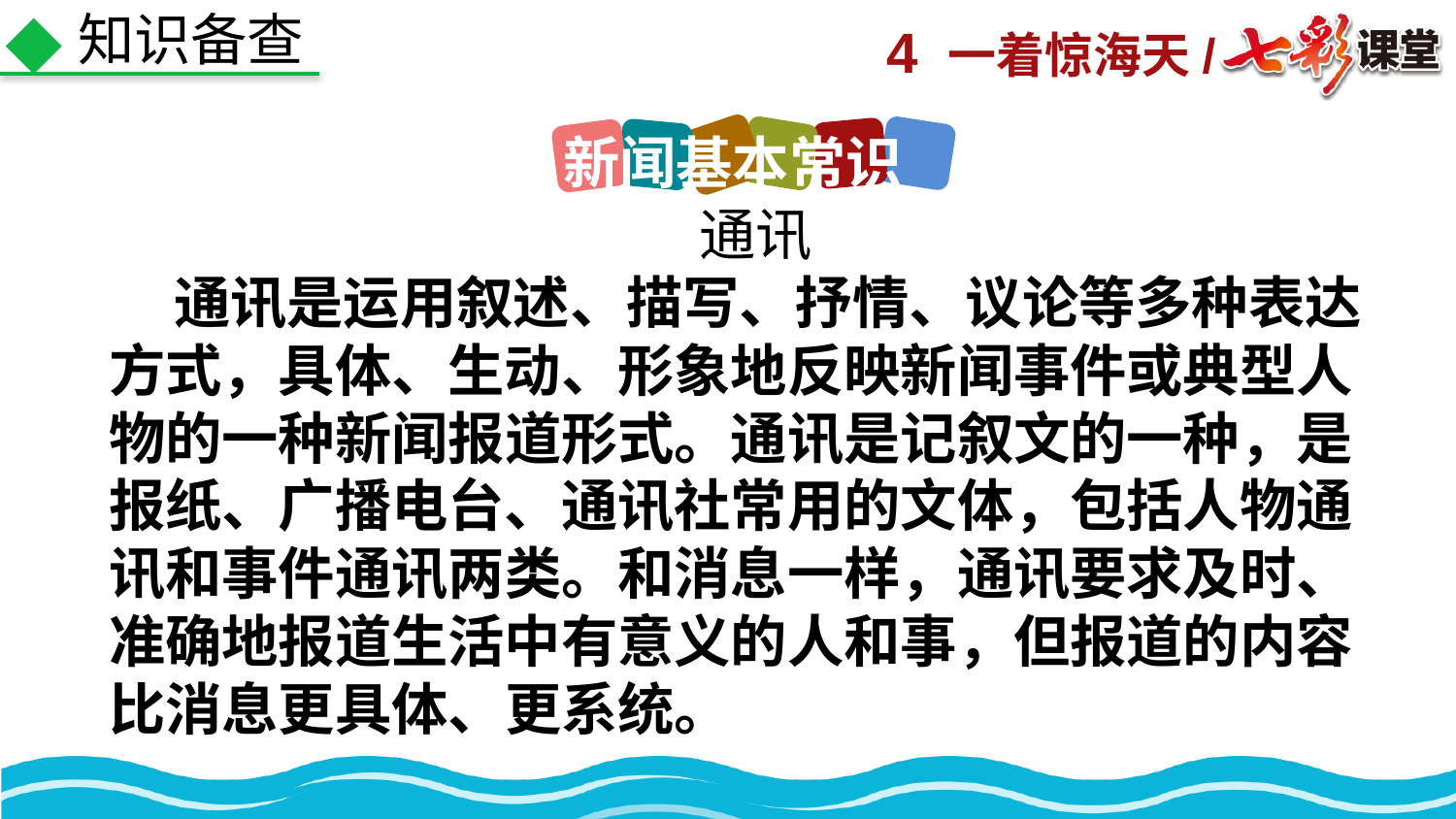

知识备查

新闻基本常识

通讯
    通讯是运用叙述、描写、抒情、议论等多种表达方式，具体、生动、形象地反映新闻事件或典型人物的一种新闻报道形式。通讯是记叙文的一种，是报纸、广播电台、通讯社常用的文体，包括人物通讯和事件通讯两类。和消息一样，通讯要求及时、准确地报道生活中有意义的人和事，但报道的内容比消息更具体、更系统。